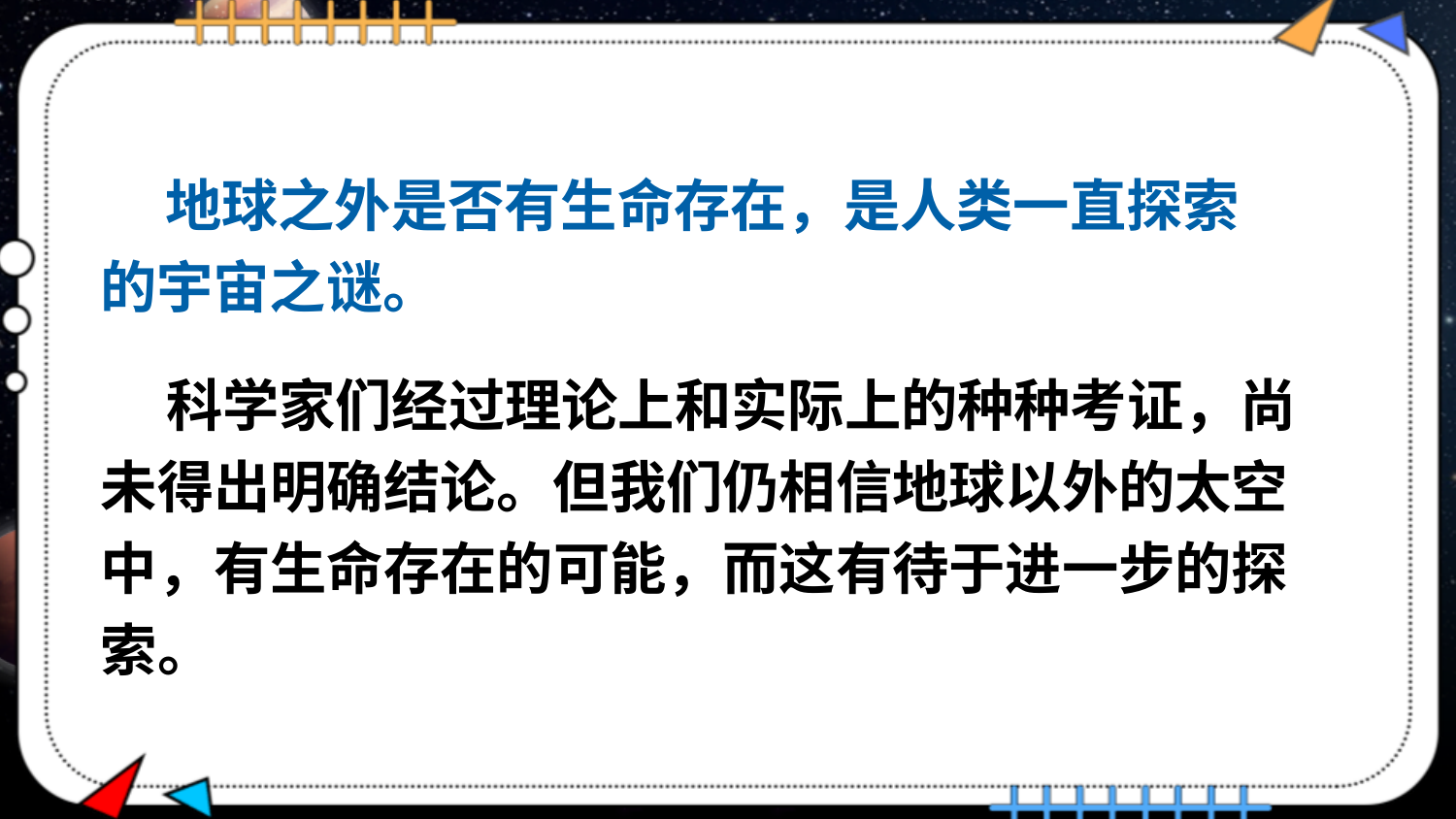

地球之外是否有生命存在，是人类一直探索的宇宙之谜。
    科学家们经过理论上和实际上的种种考证，尚未得出明确结论。但我们仍相信地球以外的太空中，有生命存在的可能，而这有待于进一步的探索。